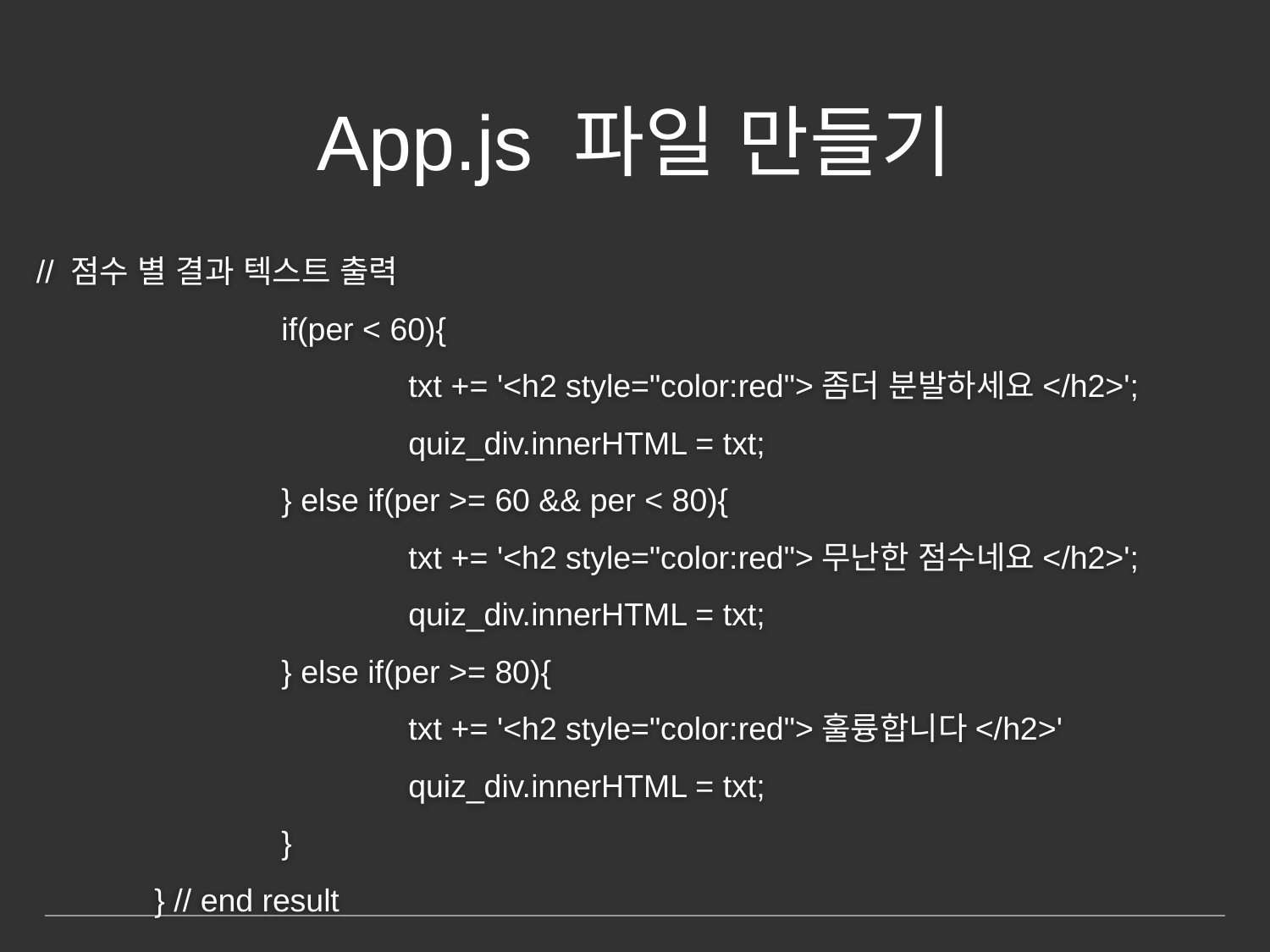

# App.js 파일 만들기
 // 점수 별 결과 텍스트 출력
		if(per < 60){
			txt += '<h2 style="color:red">좀더 분발하세요</h2>';
			quiz_div.innerHTML = txt;
		} else if(per >= 60 && per < 80){
			txt += '<h2 style="color:red">무난한 점수네요</h2>';
			quiz_div.innerHTML = txt;
		} else if(per >= 80){
			txt += '<h2 style="color:red">훌륭합니다</h2>'
			quiz_div.innerHTML = txt;
		}
	} // end result